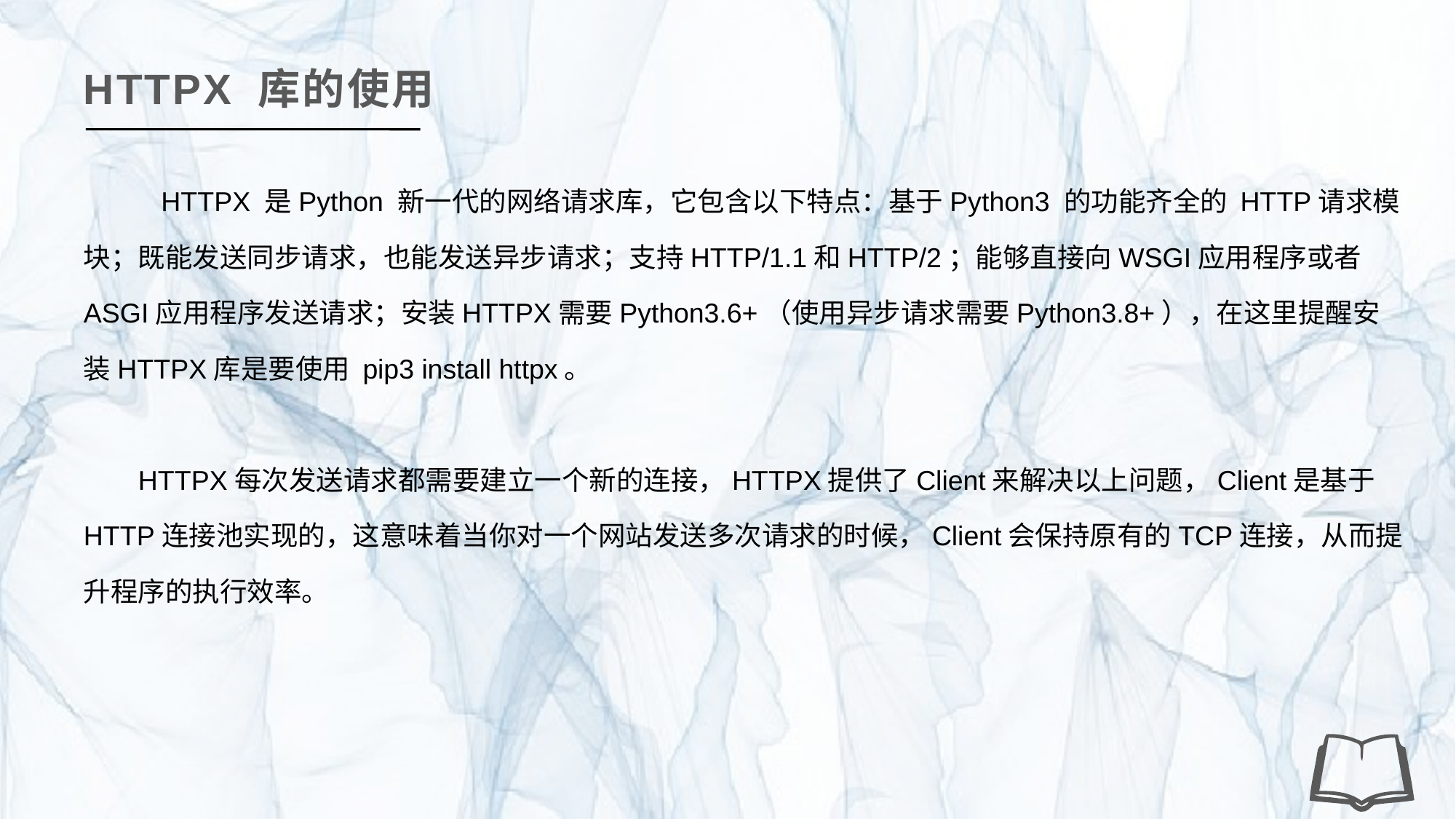

HTTPX 库的使用
   HTTPX 是Python 新一代的网络请求库，它包含以下特点：基于Python3 的功能齐全的 HTTP请求模块；既能发送同步请求，也能发送异步请求；支持HTTP/1.1和HTTP/2；能够直接向WSGI应用程序或者ASGI应用程序发送请求；安装HTTPX需要Python3.6+（使用异步请求需要Python3.8+），在这里提醒安装HTTPX库是要使用 pip3 install httpx。

HTTPX每次发送请求都需要建立一个新的连接，HTTPX提供了Client来解决以上问题，Client是基于HTTP连接池实现的，这意味着当你对一个网站发送多次请求的时候，Client会保持原有的TCP连接，从而提升程序的执行效率。

29